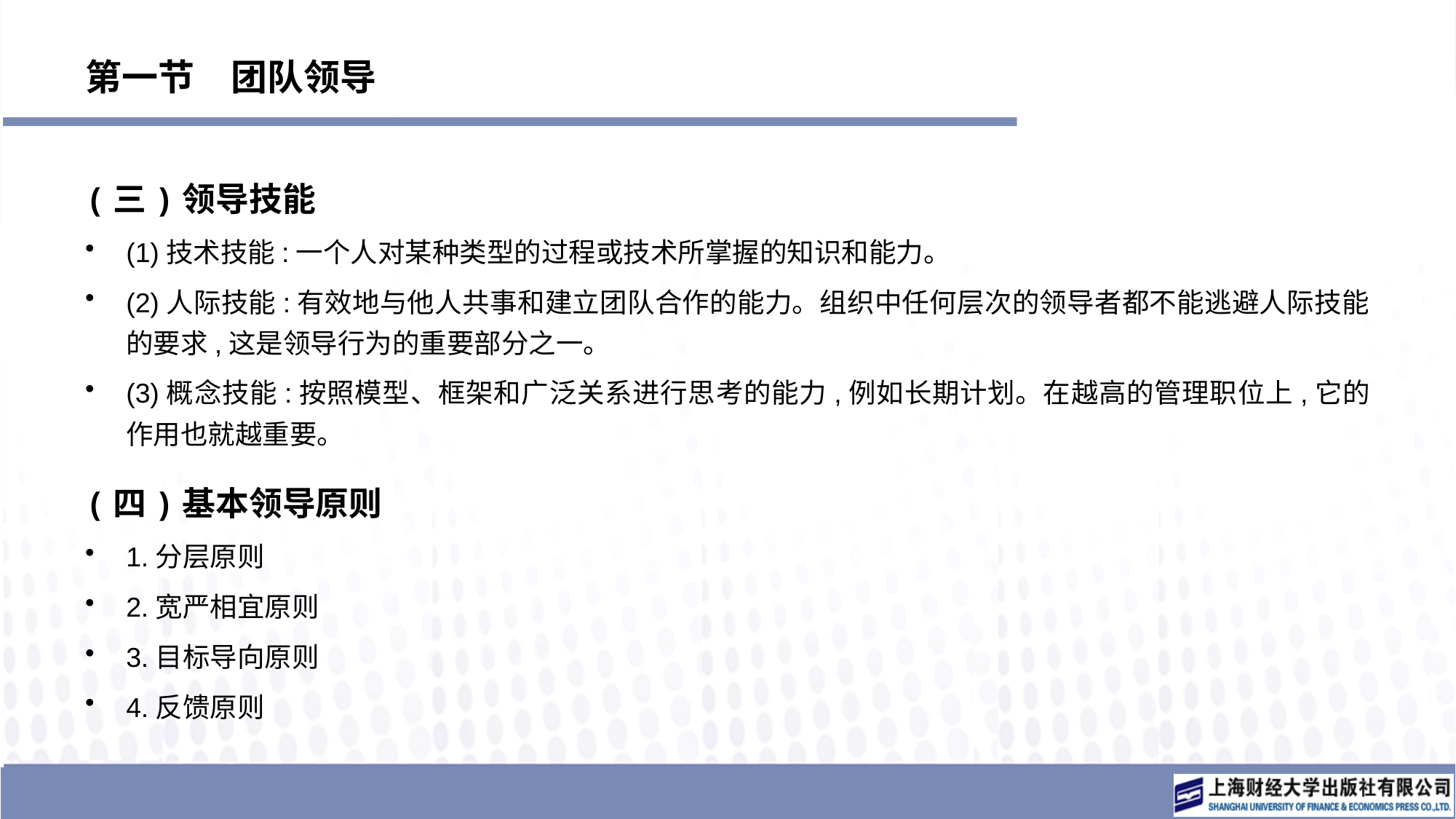

# 第一节　团队领导
(三)领导技能
(1)技术技能:一个人对某种类型的过程或技术所掌握的知识和能力。
(2)人际技能:有效地与他人共事和建立团队合作的能力。组织中任何层次的领导者都不能逃避人际技能的要求,这是领导行为的重要部分之一。
(3)概念技能:按照模型、框架和广泛关系进行思考的能力,例如长期计划。在越高的管理职位上,它的作用也就越重要。
(四)基本领导原则
1.分层原则
2.宽严相宜原则
3.目标导向原则
4.反馈原则